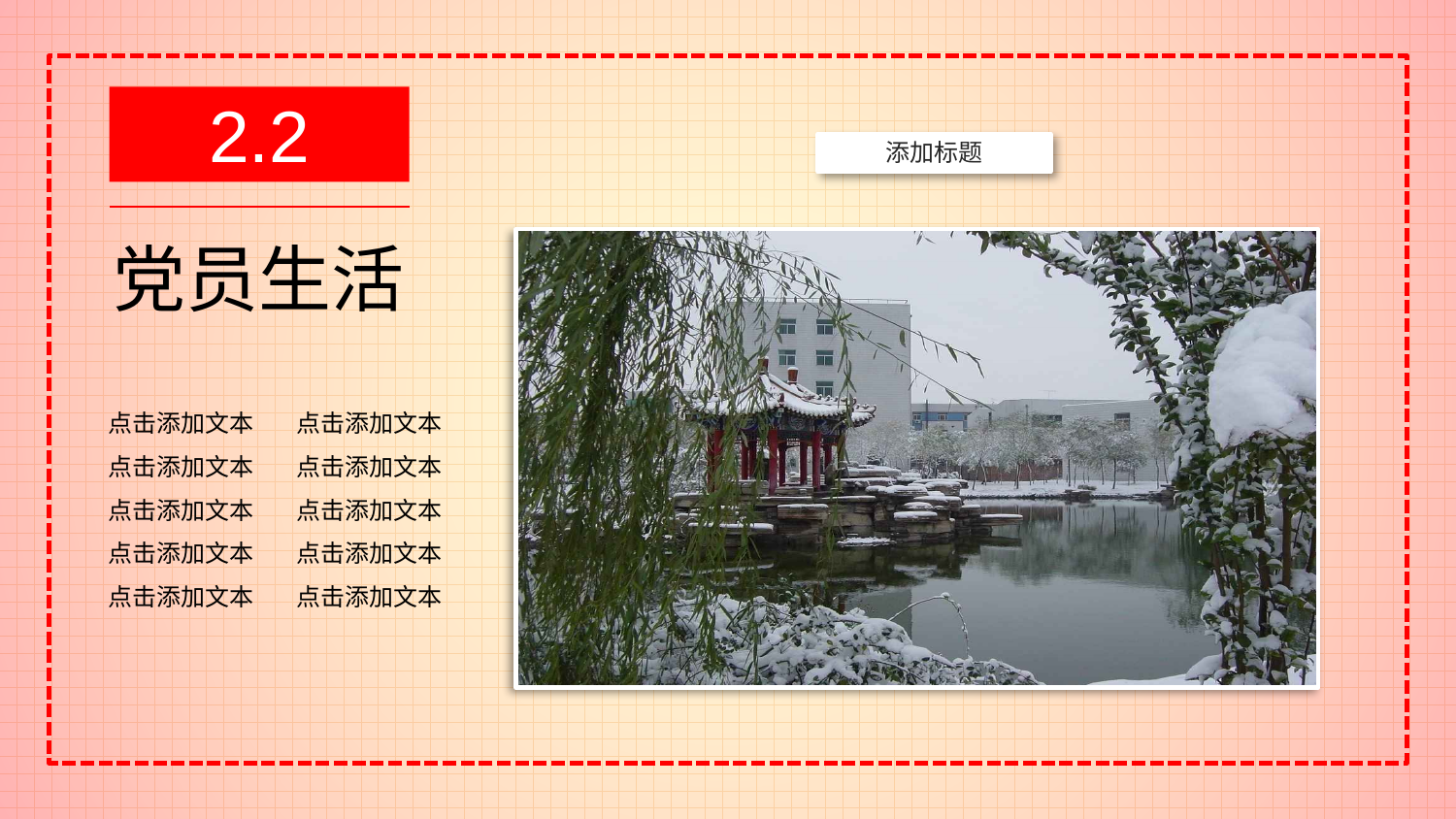

2.2

添加标题

党员生活

点击添加文本        点击添加文本
点击添加文本        点击添加文本
点击添加文本        点击添加文本
点击添加文本        点击添加文本
点击添加文本        点击添加文本